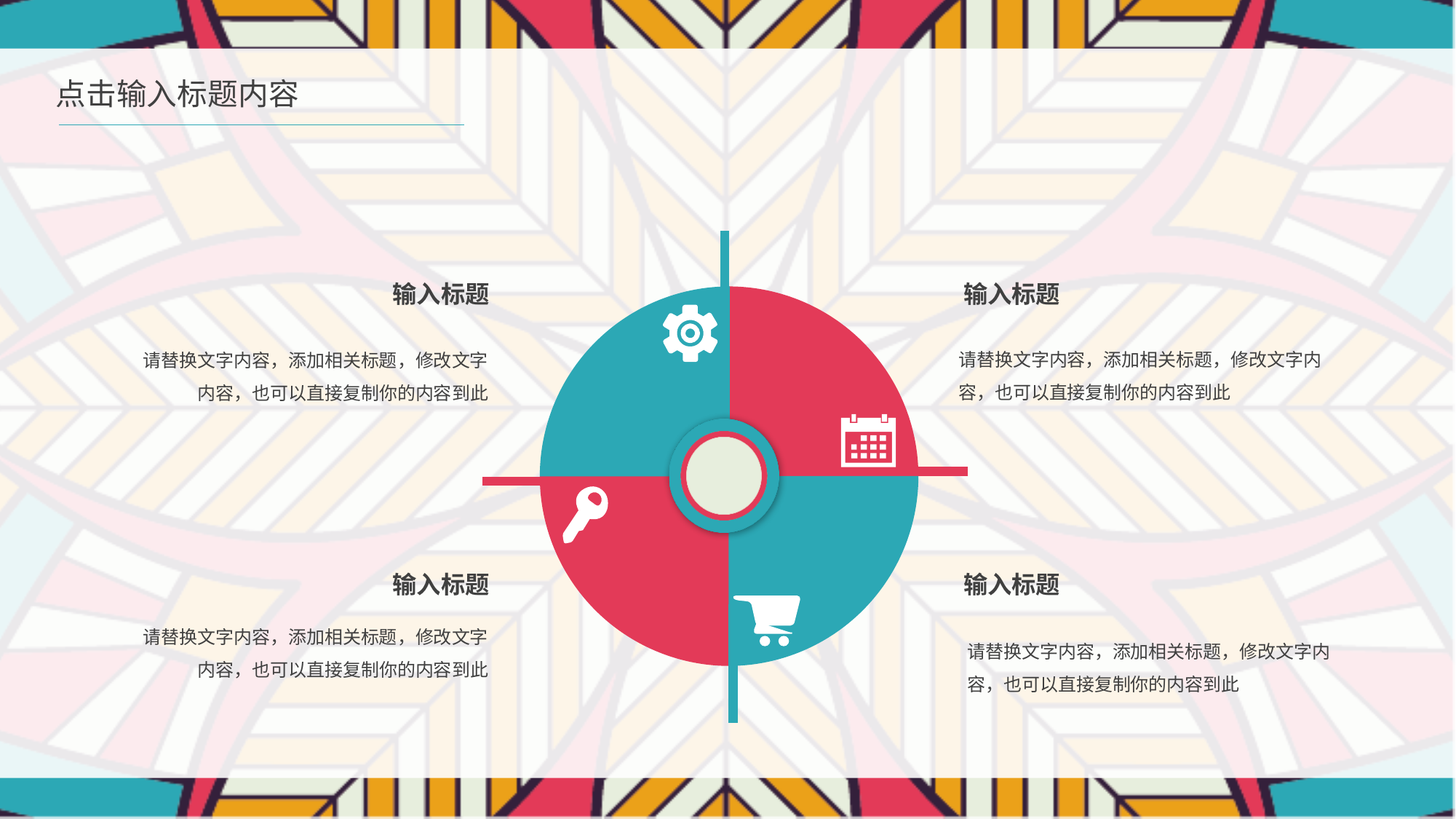

点击输入标题内容

输入标题
请替换文字内容，添加相关标题，修改文字内容，也可以直接复制你的内容到此
输入标题
请替换文字内容，添加相关标题，修改文字内容，也可以直接复制你的内容到此

输入标题
请替换文字内容，添加相关标题，修改文字内容，也可以直接复制你的内容到此
输入标题
请替换文字内容，添加相关标题，修改文字内容，也可以直接复制你的内容到此